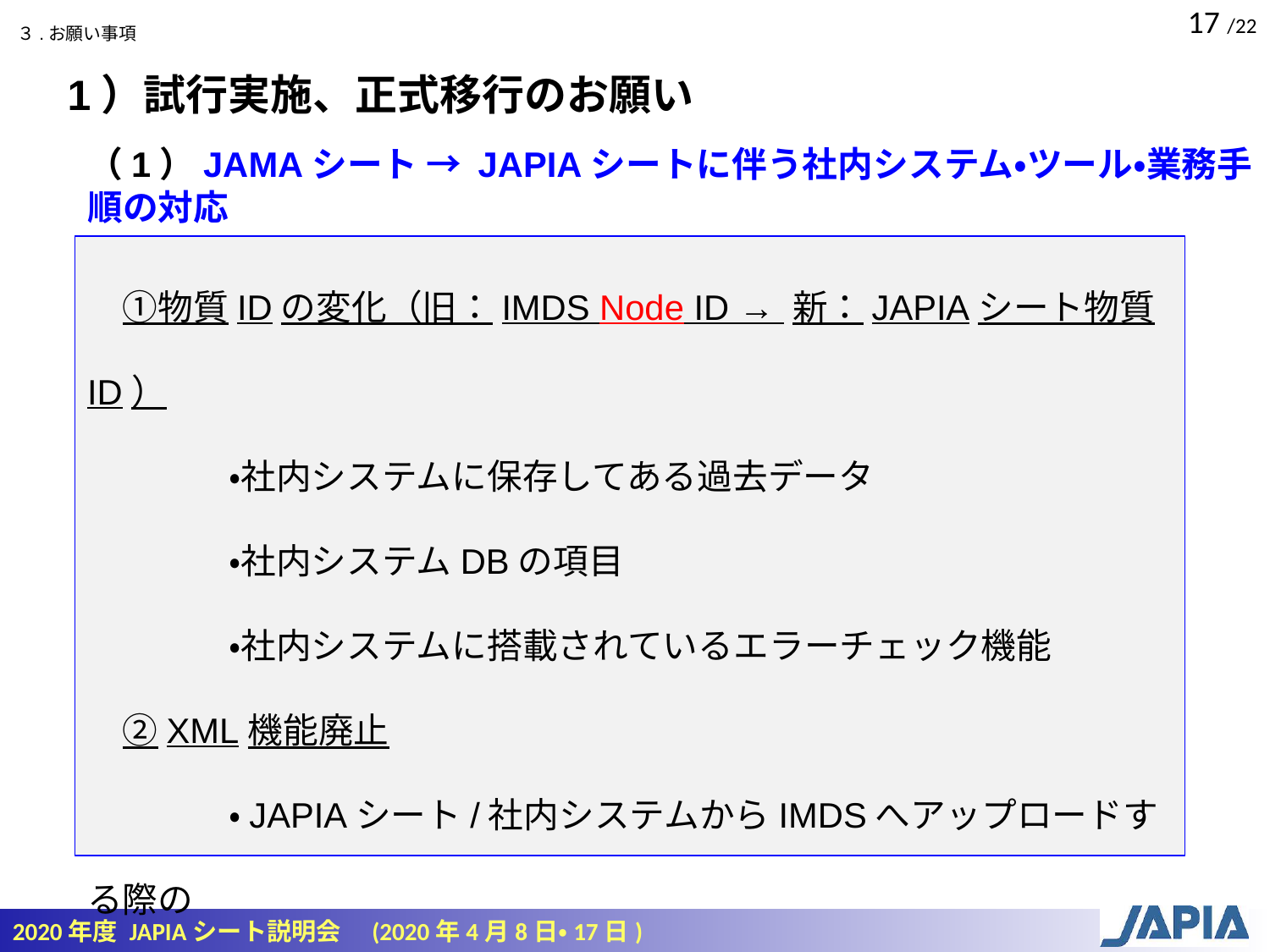

３.お願い事項
1）試行実施、正式移行のお願い
（1）JAMAシート → JAPIAシートに伴う社内システム・ツール・業務手順の対応
　①物質IDの変化（旧：IMDS Node ID → 新：JAPIAシート物質ID）
　　　　・社内システムに保存してある過去データ
　　　　・社内システムDBの項目
　　　　・社内システムに搭載されているエラーチェック機能
　②XML機能廃止
　　　　・JAPIAシート/社内システムからIMDSへアップロードする際の
　　　　 データ形式変換